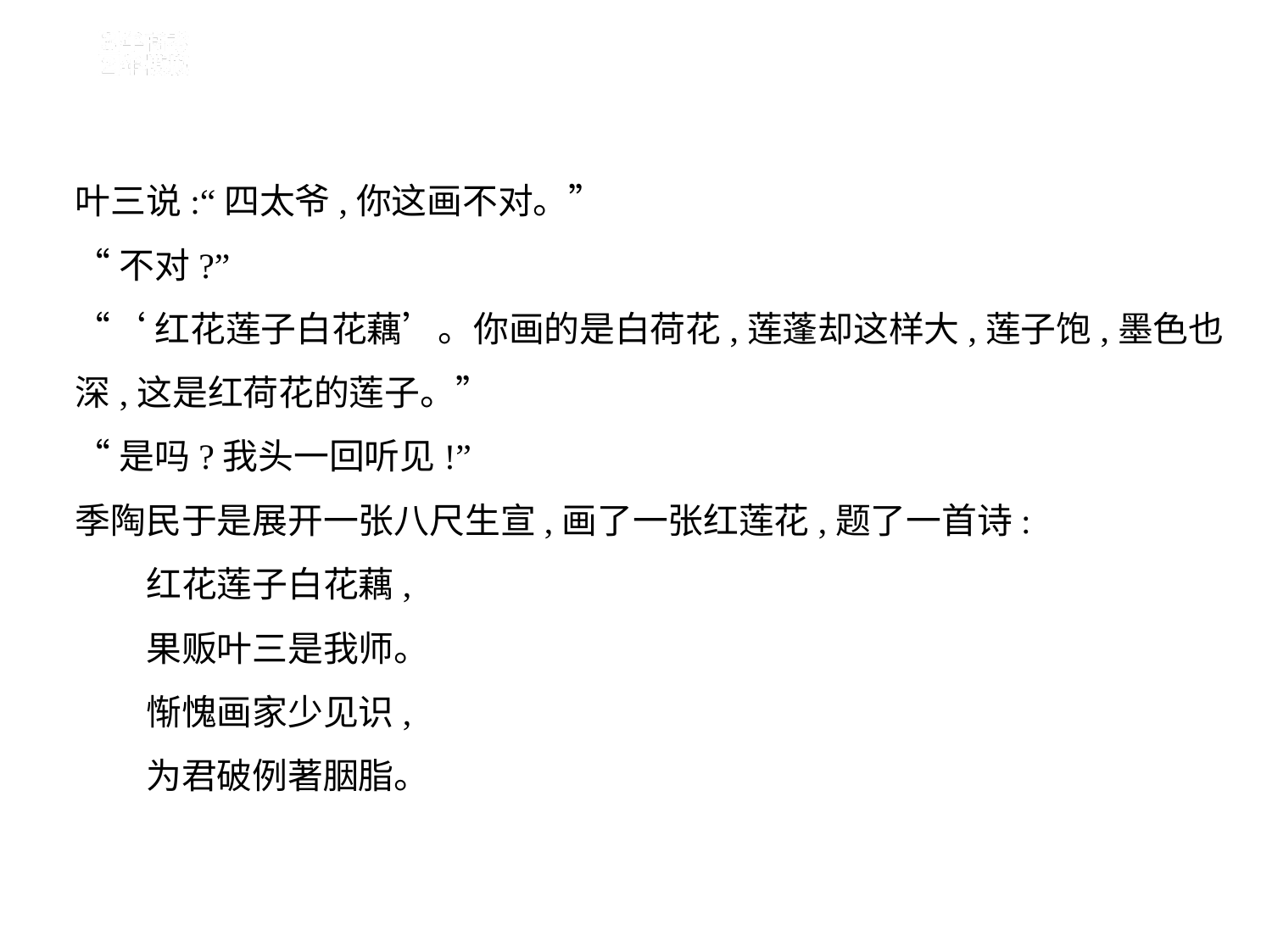

叶三说:“四太爷,你这画不对。”
“不对?”
“‘红花莲子白花藕’。你画的是白荷花,莲蓬却这样大,莲子饱,墨色也
深,这是红荷花的莲子。”
“是吗?我头一回听见!”
季陶民于是展开一张八尺生宣,画了一张红莲花,题了一首诗:
　　红花莲子白花藕,
　　果贩叶三是我师。
　　惭愧画家少见识,
　　为君破例著胭脂。